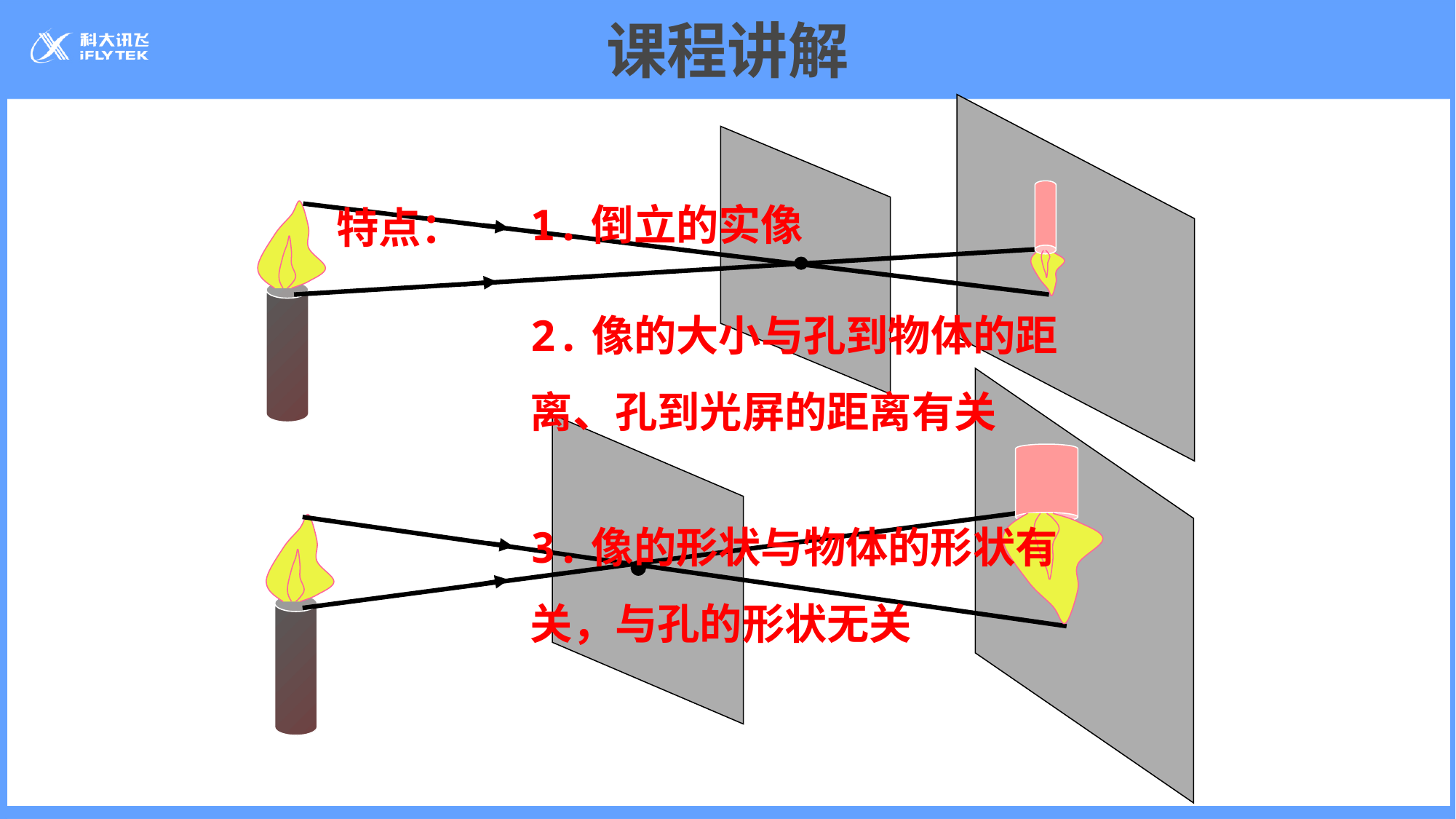

# 课程讲解

1.倒立的实像
特点：

2.像的大小与孔到物体的距离、孔到光屏的距离有关

3.像的形状与物体的形状有关，与孔的形状无关